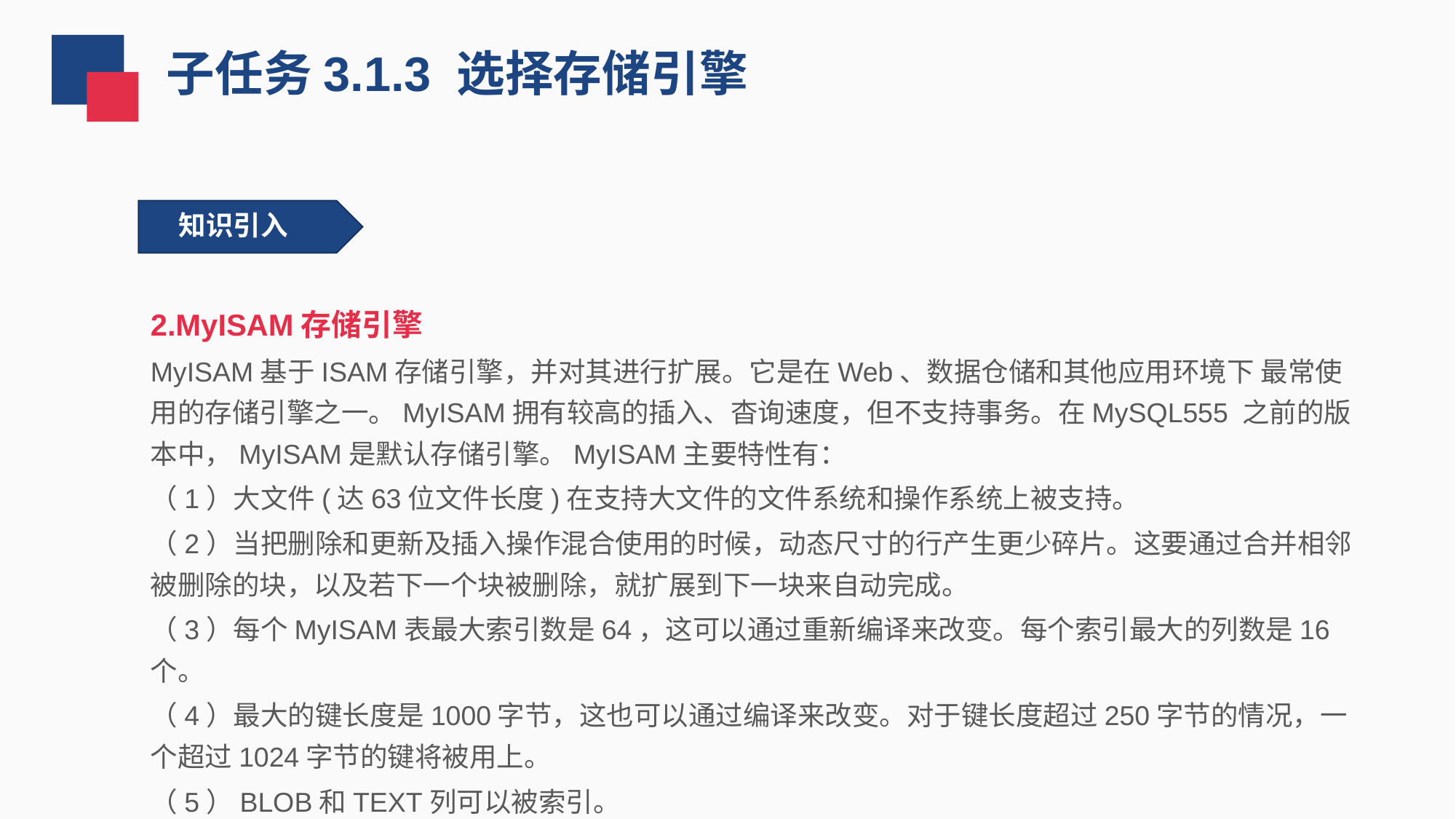

子任务3.1.3 选择存储引擎

知识引入
2.MyISAM存储引擎
MyISAM基于ISAM存储引擎，并对其进行扩展。它是在Web、数据仓储和其他应用环境下 最常使用的存储引擎之一。MyISAM拥有较高的插入、杳询速度，但不支持事务。在MySQL555 之前的版本中，MyISAM是默认存储引擎。MyISAM主要特性有：
（1）大文件(达63位文件长度)在支持大文件的文件系统和操作系统上被支持。
（2）当把删除和更新及插入操作混合使用的时候，动态尺寸的行产生更少碎片。这要通过合并相邻被删除的块，以及若下一个块被删除，就扩展到下一块来自动完成。
（3）每个MyISAM表最大索引数是64，这可以通过重新编译来改变。每个索引最大的列数是16个。
（4）最大的键长度是1000字节，这也可以通过编译来改变。对于键长度超过250字节的情况，一个超过1024字节的键将被用上。
（5）BLOB和TEXT列可以被索引。